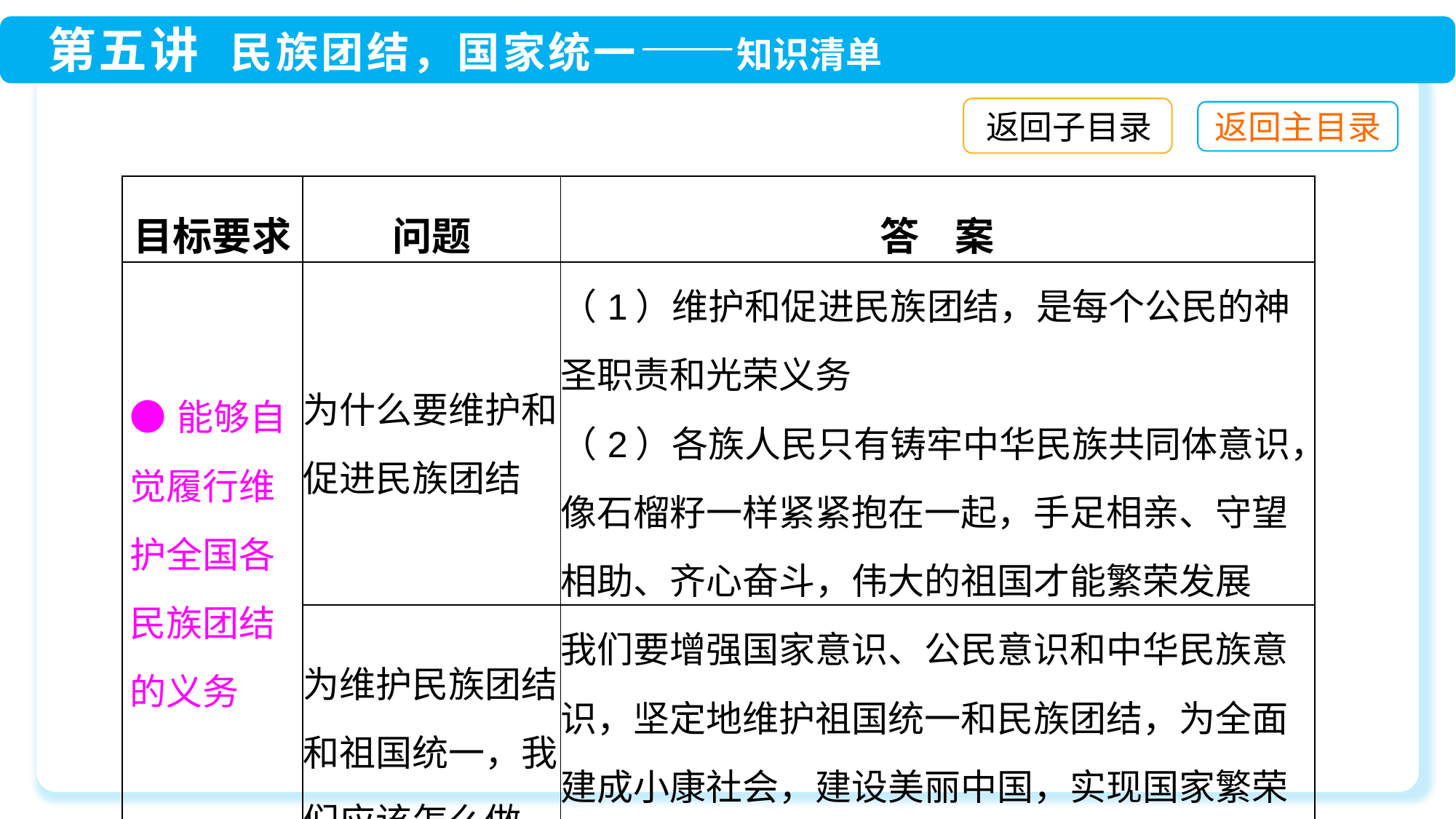

返回子目录
| 目标要求 | 问题 | 答 案 |
| --- | --- | --- |
| ●能够自觉履行维护全国各民族团结的义务 | 为什么要维护和促进民族团结 | （1）维护和促进民族团结，是每个公民的神圣职责和光荣义务 （2）各族人民只有铸牢中华民族共同体意识，像石榴籽一样紧紧抱在一起，手足相亲、守望相助、齐心奋斗，伟大的祖国才能繁荣发展 |
|  | 为维护民族团结和祖国统一，我们应该怎么做 | 我们要增强国家意识、公民意识和中华民族意识，坚定地维护祖国统一和民族团结，为全面建成小康社会，建设美丽中国，实现国家繁荣富强和中华民族伟大复兴作出自己的贡献 |